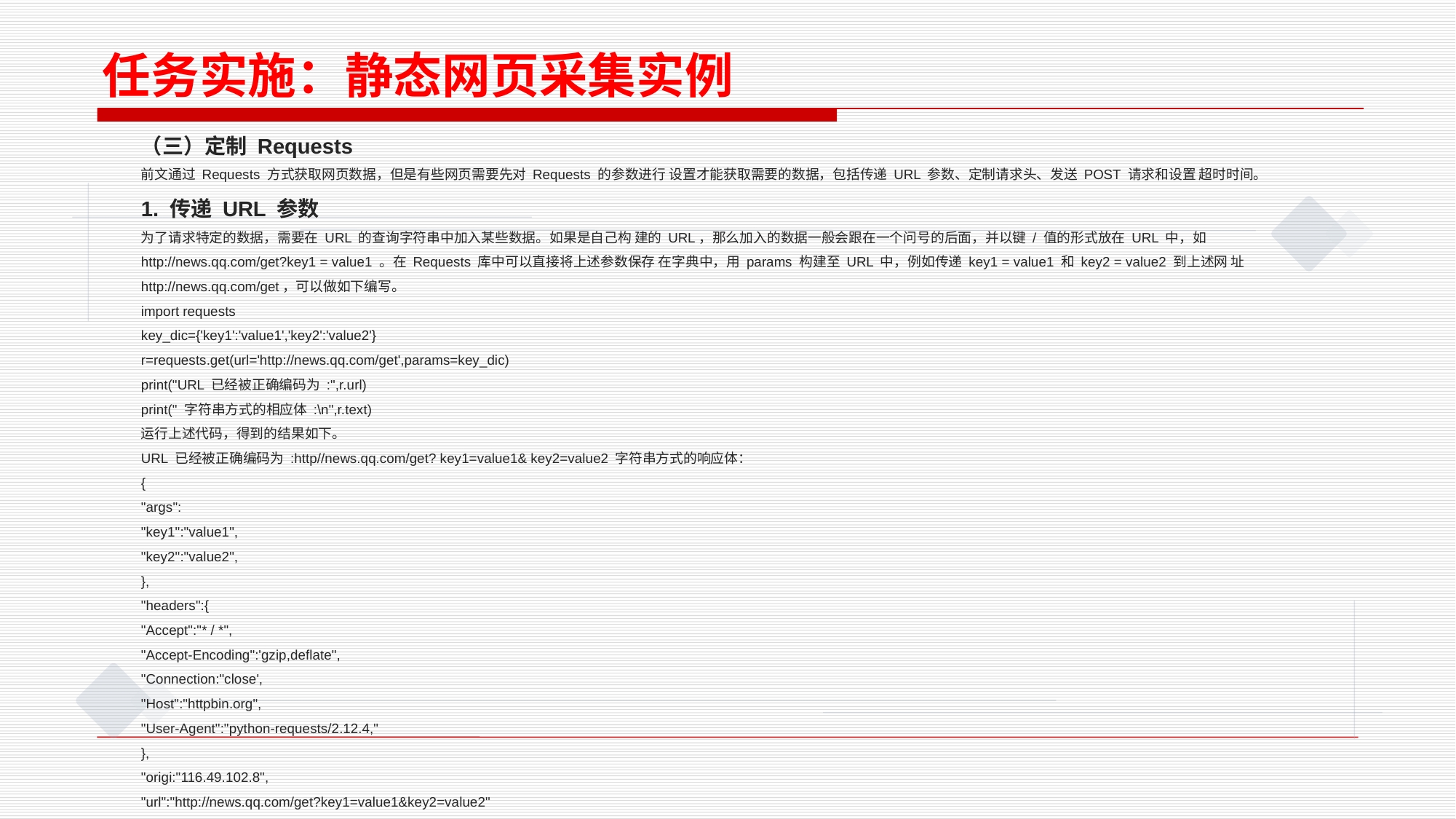

任务实施：静态网页采集实例

（三）定制 Requests
前文通过 Requests 方式获取网页数据，但是有些网页需要先对 Requests 的参数进行 设置才能获取需要的数据，包括传递 URL 参数、定制请求头、发送 POST 请求和设置 超时时间。
1. 传递 URL 参数
为了请求特定的数据，需要在 URL 的查询字符串中加入某些数据。如果是自己构 建的 URL，那么加入的数据一般会跟在一个问号的后面，并以键 / 值的形式放在 URL 中，如 http://news.qq.com/get?key1 = value1 。在 Requests 库中可以直接将上述参数保存 在字典中，用 params 构建至 URL 中，例如传递 key1 = value1 和 key2 = value2 到上述网 址 http://news.qq.com/get，可以做如下编写。
import requests
key_dic={'key1':'value1','key2':'value2'}
r=requests.get(url='http://news.qq.com/get',params=key_dic)
print("URL 已经被正确编码为 :",r.url)
print(" 字符串方式的相应体 :\n",r.text)
运行上述代码，得到的结果如下。
URL 已经被正确编码为 :http//news.qq.com/get? key1=value1& key2=value2 字符串方式的响应体：
{
"args":
"key1":"value1",
"key2":"value2",
},
"headers":{
"Accept":"* / *",
"Accept-Encoding":'gzip,deﬂate",
"Connection:"close',
"Host":"httpbin.org",
"User-Agent":"python-requests/2.12.4,"
},
"origi:"116.49.102.8",
"url":"http://news.qq.com/get?key1=value1&key2=value2"